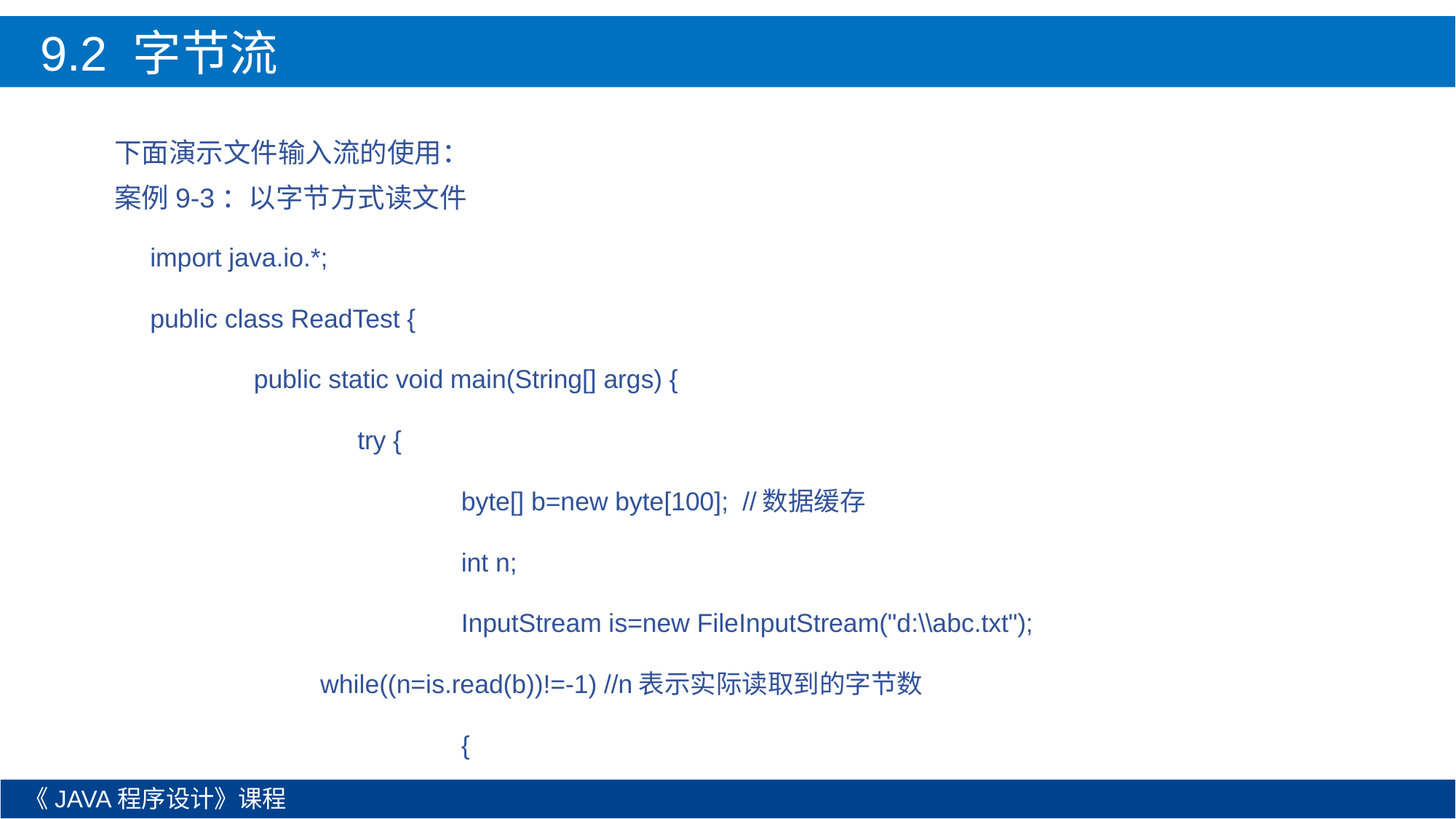

9.2 字节流
下面演示文件输入流的使用：
案例9-3：以字节方式读文件
import java.io.*;
public class ReadTest {
	public static void main(String[] args) {
		try {
			byte[] b=new byte[100];  //数据缓存
			int n;
			InputStream is=new FileInputStream("d:\\abc.txt");
                        while((n=is.read(b))!=-1) //n表示实际读取到的字节数
			{
《JAVA程序设计》课程